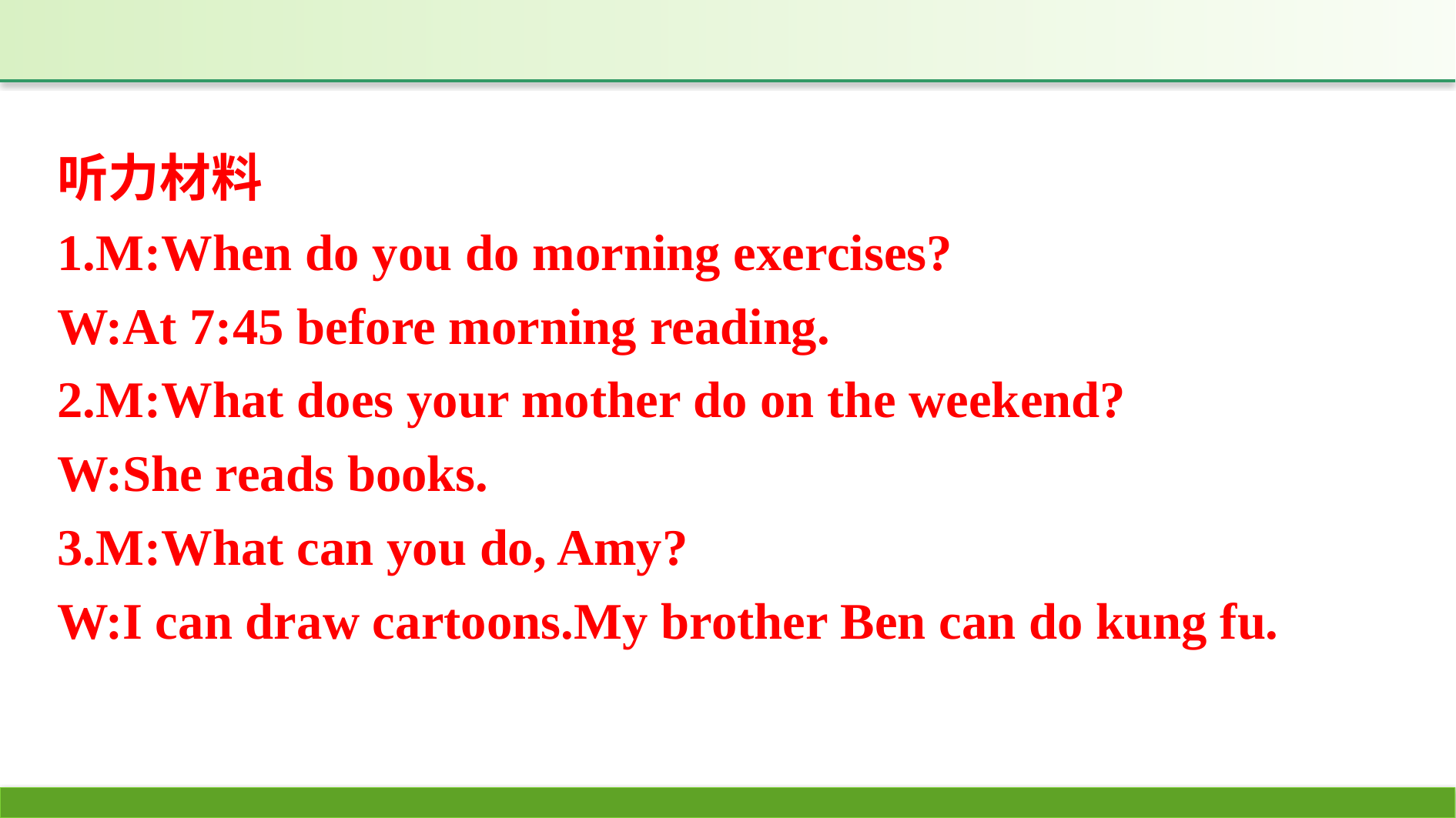

听力材料
1.M:When do you do morning exercises?
W:At 7:45 before morning reading.
2.M:What does your mother do on the weekend?
W:She reads books.
3.M:What can you do, Amy?
W:I can draw cartoons.My brother Ben can do kung fu.